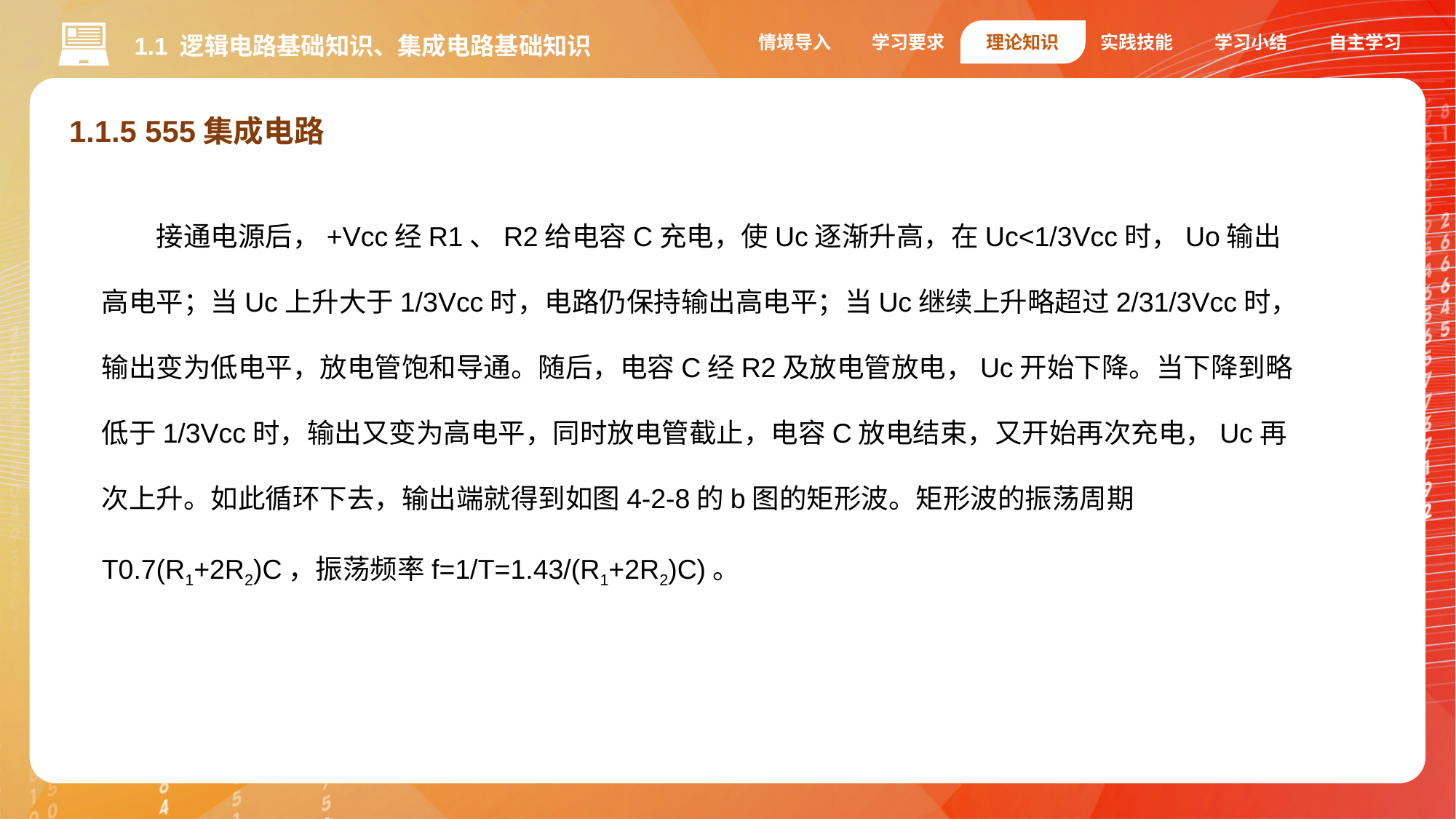

情境导入
学习要求
理论知识
实践技能
学习小结
自主学习

1.1 逻辑电路基础知识、集成电路基础知识
1.1.5 555集成电路
接通电源后，+Vcc经R1、R2给电容C充电，使Uc逐渐升高，在Uc<1/3Vcc时，Uo输出高电平；当Uc上升大于1/3Vcc时，电路仍保持输出高电平；当Uc继续上升略超过2/31/3Vcc时，输出变为低电平，放电管饱和导通。随后，电容C经R2及放电管放电，Uc开始下降。当下降到略低于1/3Vcc时，输出又变为高电平，同时放电管截止，电容C放电结束，又开始再次充电，Uc再次上升。如此循环下去，输出端就得到如图4-2-8的b图的矩形波。矩形波的振荡周期T0.7(R1+2R2)C，振荡频率f=1/T=1.43/(R1+2R2)C)。